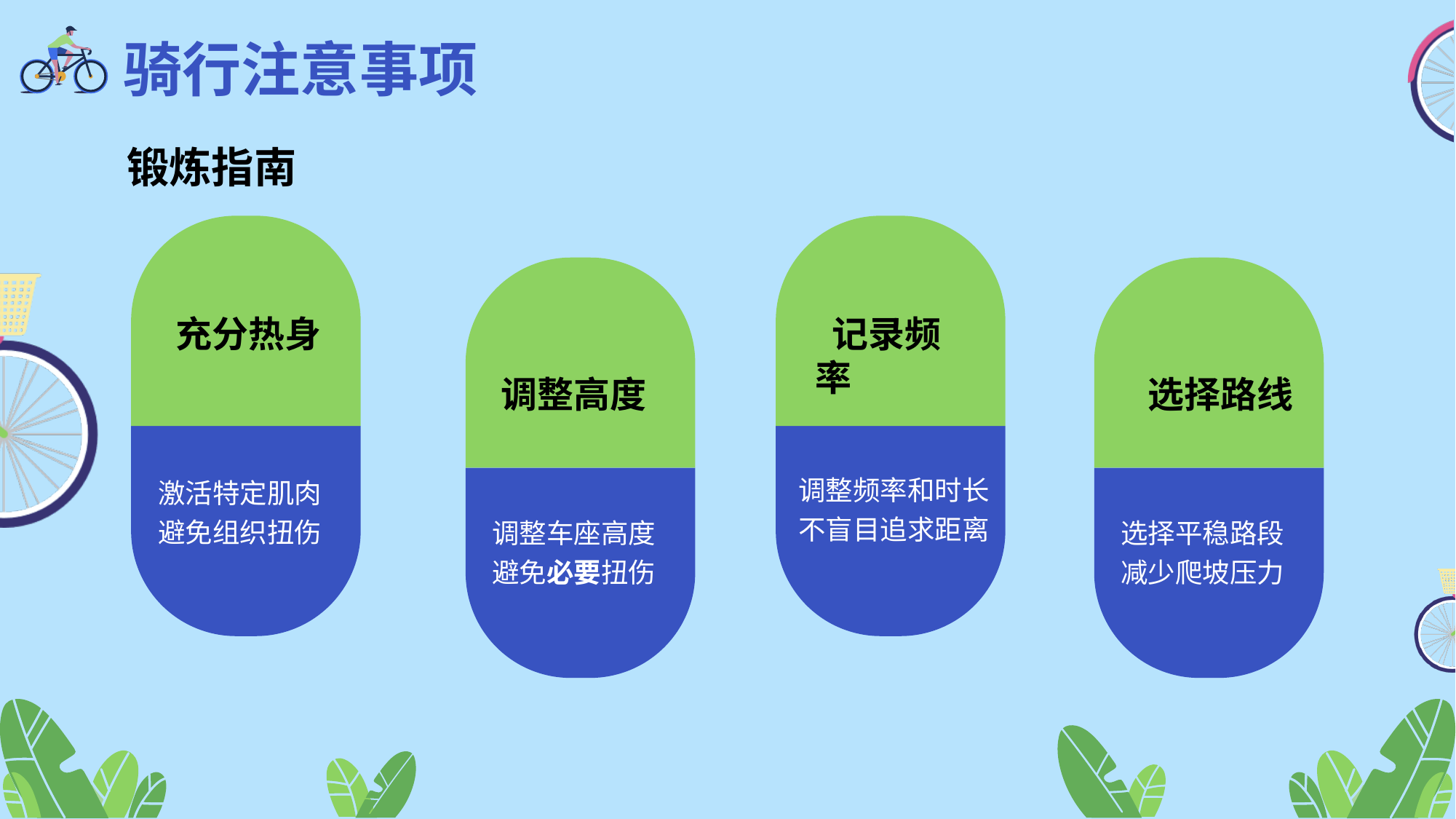

骑行注意事项
锻炼指南

 充分热身
激活特定肌肉
避免组织扭伤

 记录频率
调整频率和时长
不盲目追求距离

 调整高度
调整车座高度
避免必要扭伤

 选择路线
选择平稳路段
减少爬坡压力